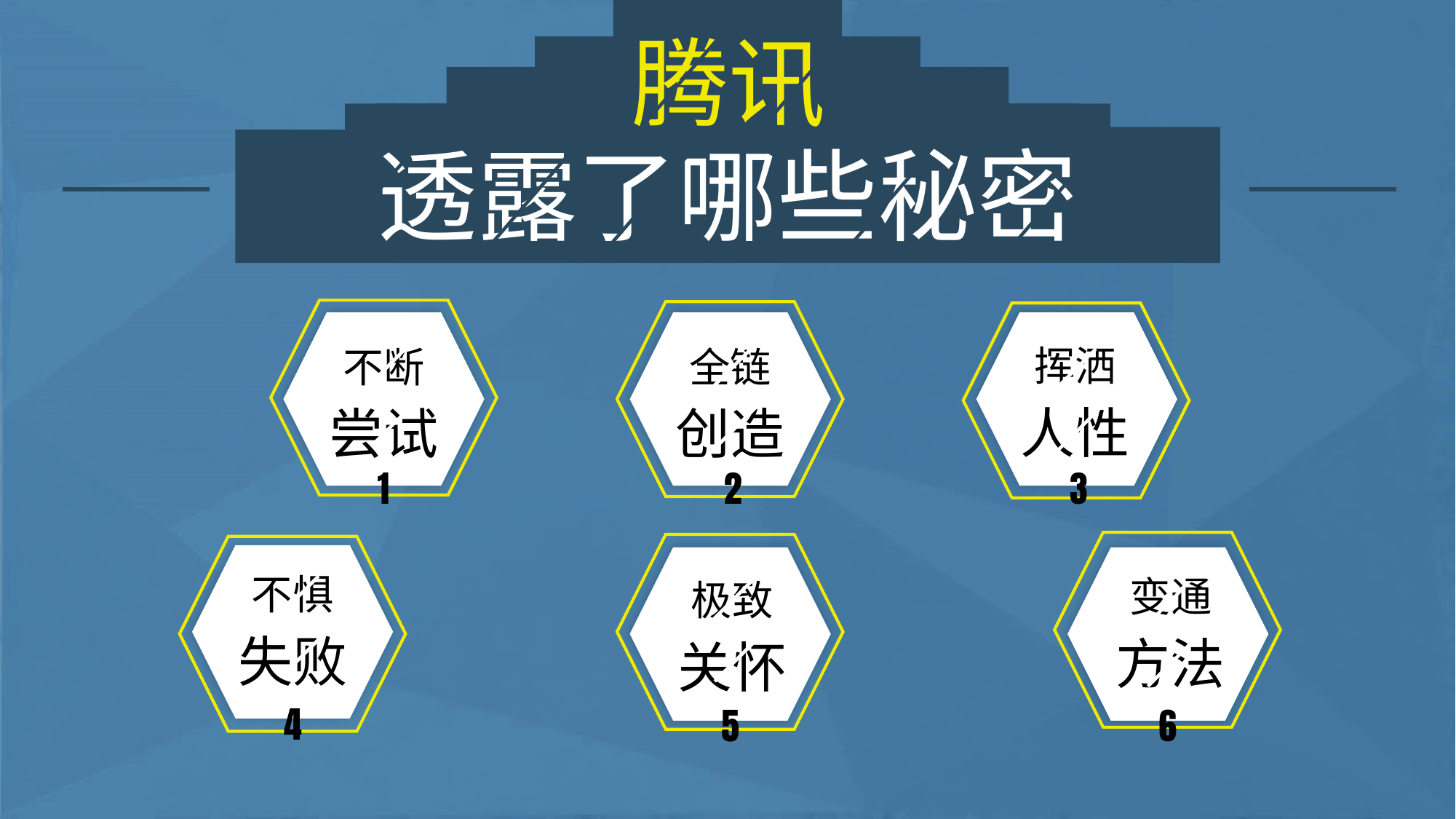

腾讯
透露了哪些秘密

不断
尝试
1

全链
创造
2

挥洒
人性
3

变通
方法
6

极致
关怀
5

不惧
失败
4